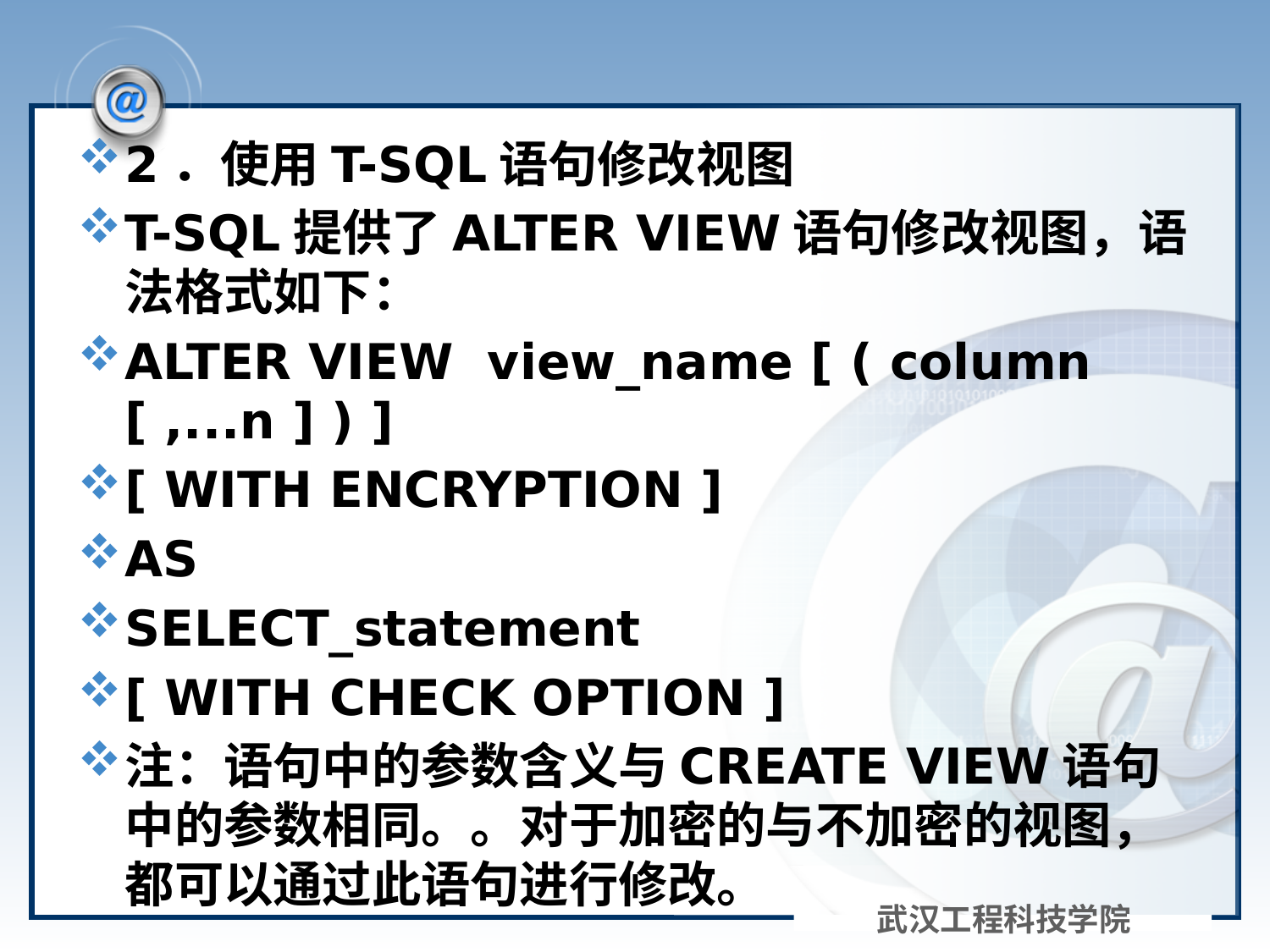

#
2．使用T-SQL语句修改视图
T-SQL提供了ALTER VIEW语句修改视图，语法格式如下：
ALTER VIEW  view_name [ ( column [ ,...n ] ) ]
[ WITH ENCRYPTION ]
AS
SELECT_statement
[ WITH CHECK OPTION ]
注：语句中的参数含义与CREATE VIEW语句中的参数相同。。对于加密的与不加密的视图，都可以通过此语句进行修改。

武汉工程科技学院